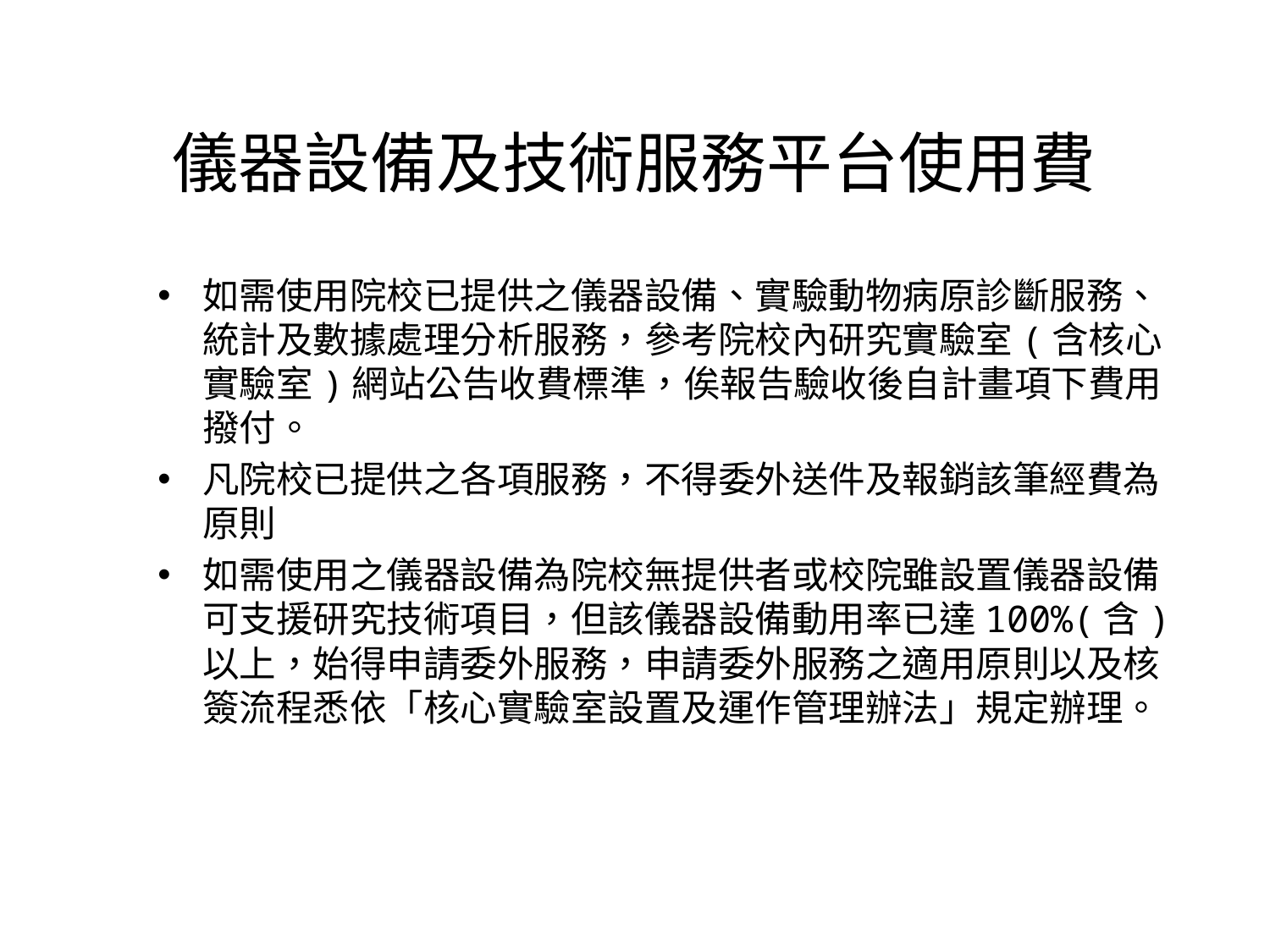

# 儀器設備及技術服務平台使用費
如需使用院校已提供之儀器設備、實驗動物病原診斷服務、統計及數據處理分析服務，參考院校內研究實驗室(含核心實驗室)網站公告收費標準，俟報告驗收後自計畫項下費用撥付。
凡院校已提供之各項服務，不得委外送件及報銷該筆經費為原則
如需使用之儀器設備為院校無提供者或校院雖設置儀器設備可支援研究技術項目，但該儀器設備動用率已達100%(含)以上，始得申請委外服務，申請委外服務之適用原則以及核簽流程悉依「核心實驗室設置及運作管理辦法」規定辦理。